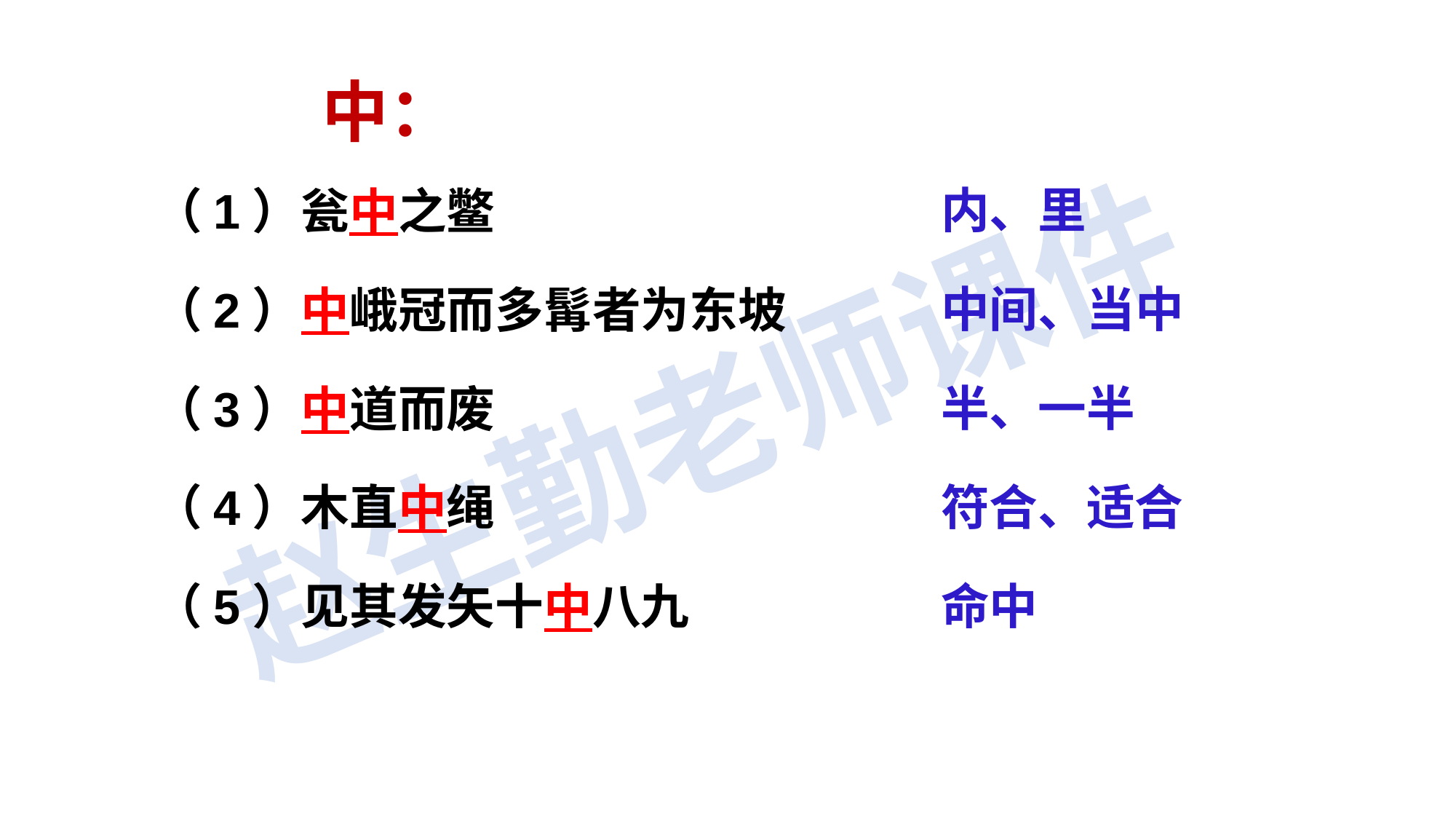

中：
内、里
中间、当中
半、一半
符合、适合
命中
（1）瓮中之鳖
（2）中峨冠而多髯者为东坡
（3）中道而废
（4）木直中绳
（5）见其发矢十中八九